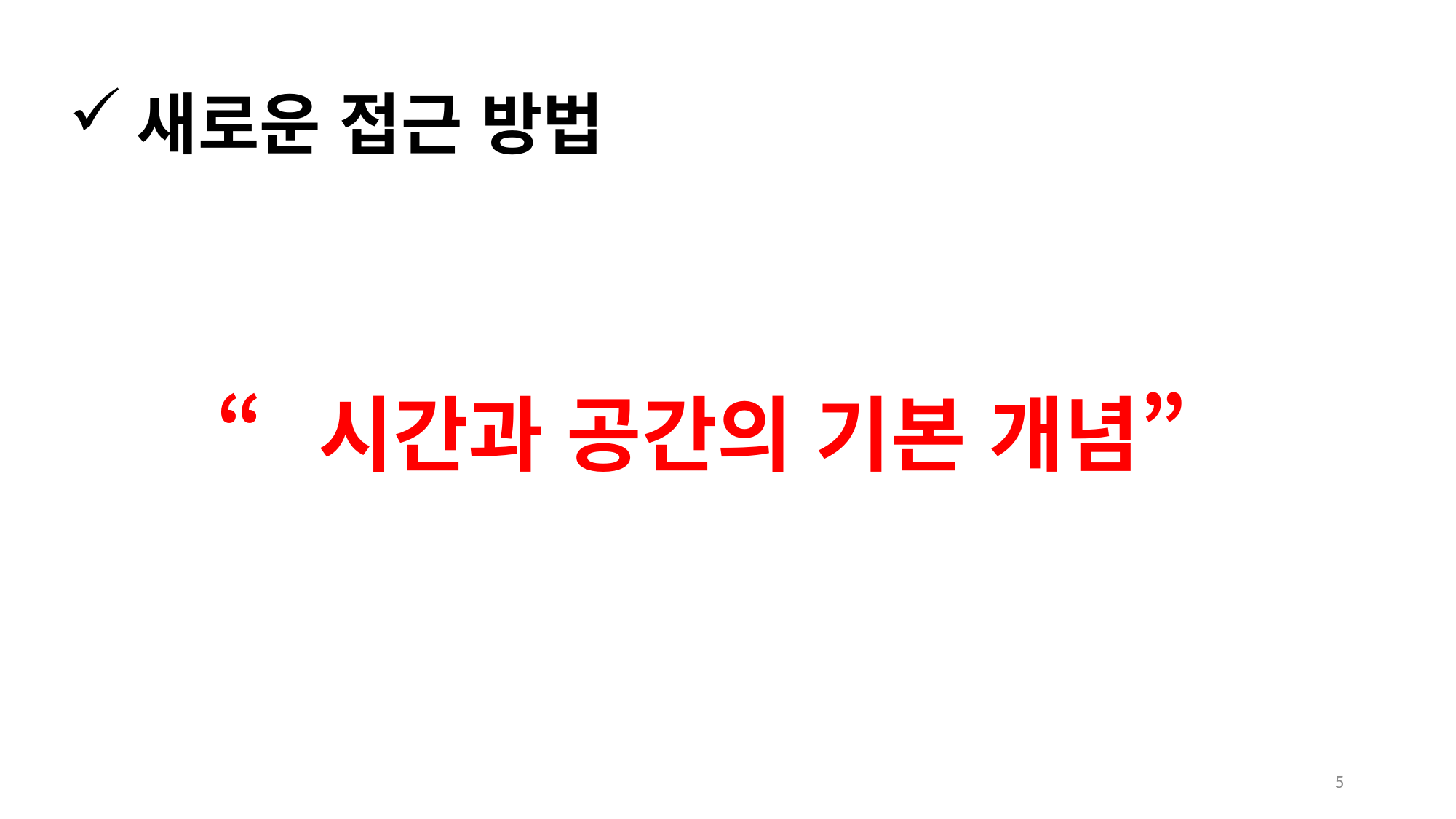

# 새로운 접근 방법
“시간과 공간의 기본 개념”
5